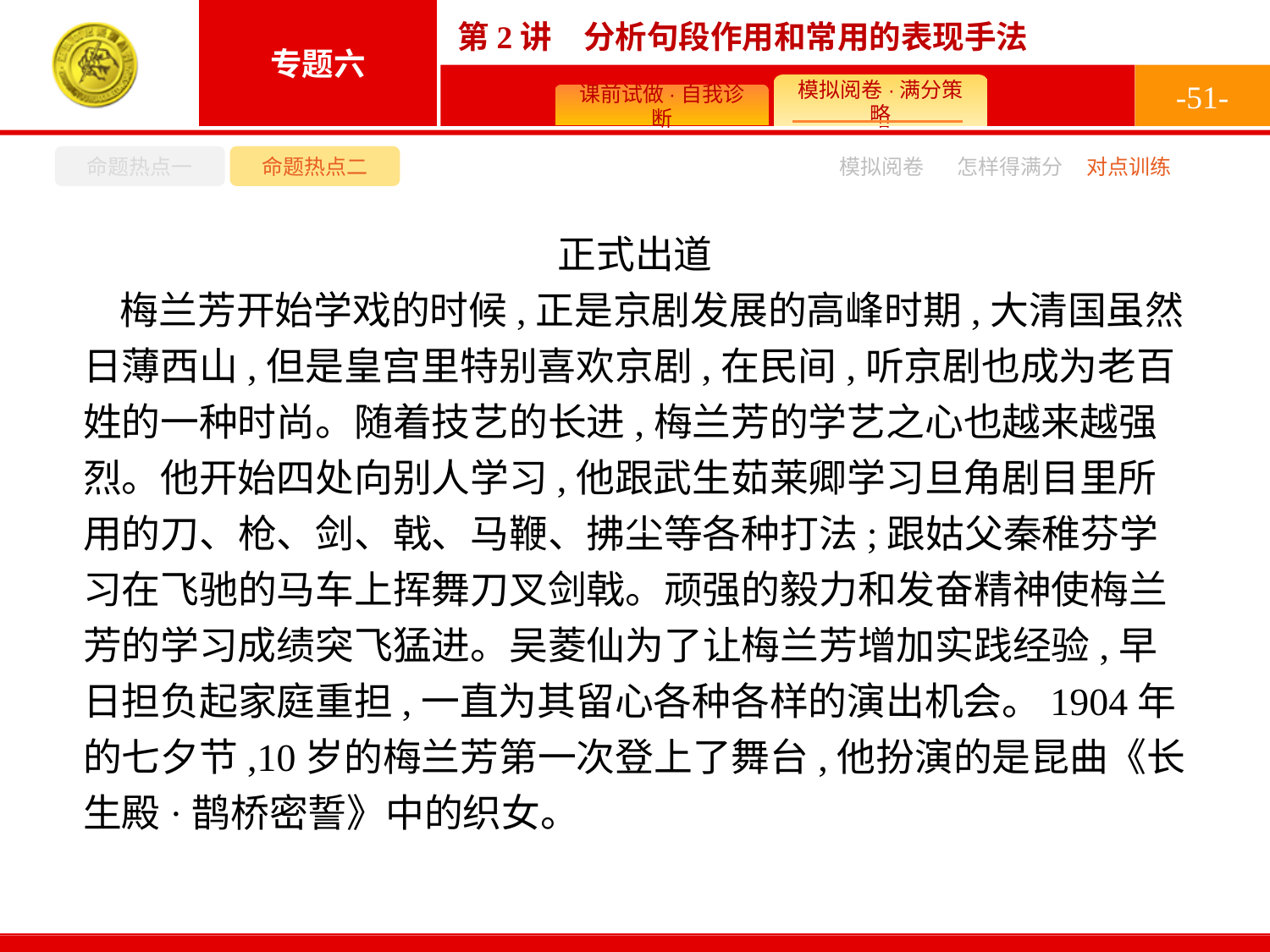

-51-
命题热点一
命题热点二
怎样得满分
模拟阅卷
对点训练
正式出道
梅兰芳开始学戏的时候,正是京剧发展的高峰时期,大清国虽然日薄西山,但是皇宫里特别喜欢京剧,在民间,听京剧也成为老百姓的一种时尚。随着技艺的长进,梅兰芳的学艺之心也越来越强烈。他开始四处向别人学习,他跟武生茹莱卿学习旦角剧目里所用的刀、枪、剑、戟、马鞭、拂尘等各种打法;跟姑父秦稚芬学习在飞驰的马车上挥舞刀叉剑戟。顽强的毅力和发奋精神使梅兰芳的学习成绩突飞猛进。吴菱仙为了让梅兰芳增加实践经验,早日担负起家庭重担,一直为其留心各种各样的演出机会。1904年的七夕节,10岁的梅兰芳第一次登上了舞台,他扮演的是昆曲《长生殿·鹊桥密誓》中的织女。